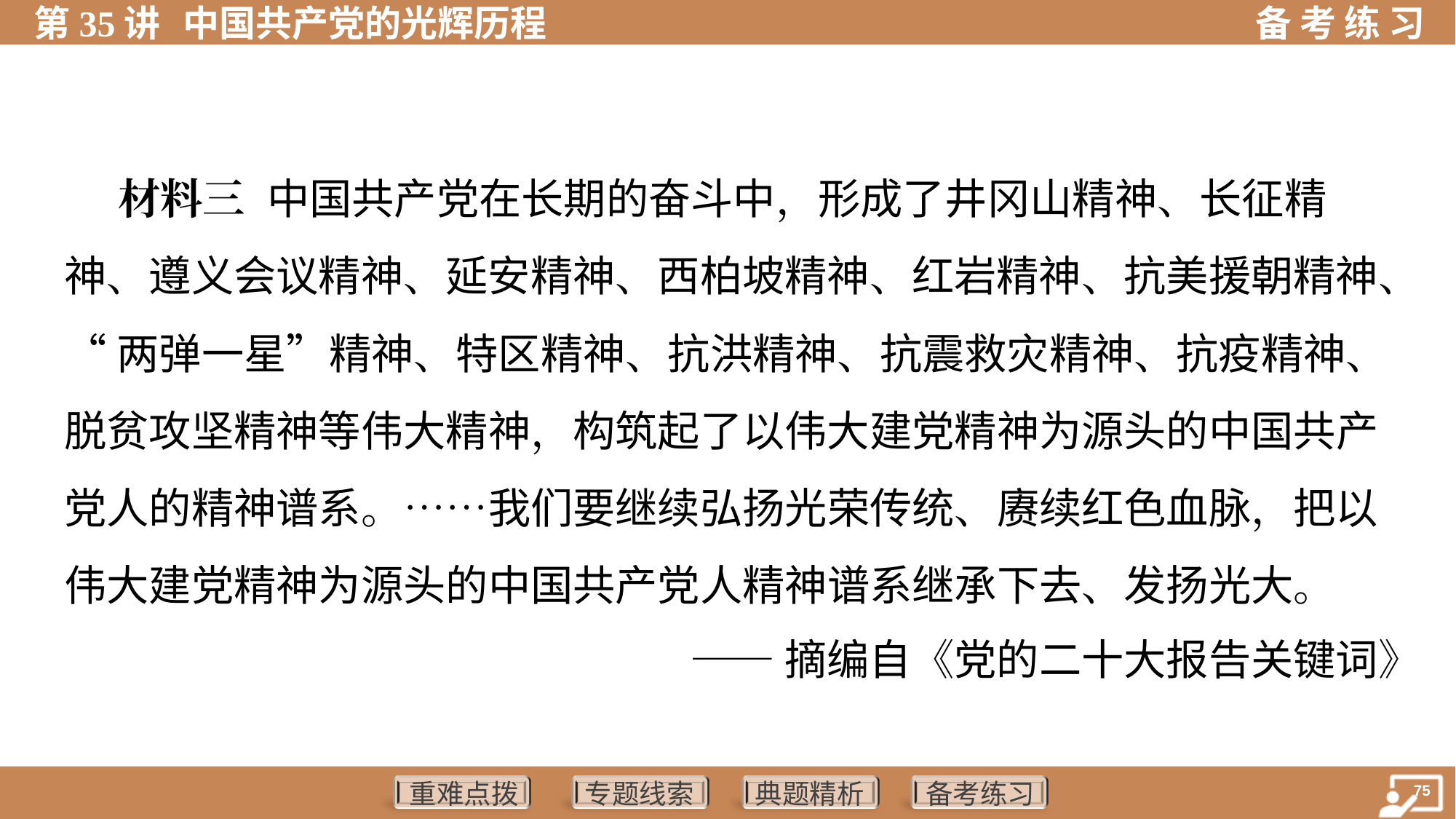

材料三  中国共产党在长期的奋斗中，形成了井冈山精神、长征精
神、遵义会议精神、延安精神、西柏坡精神、红岩精神、抗美援朝精神、
“两弹一星”精神、特区精神、抗洪精神、抗震救灾精神、抗疫精神、
脱贫攻坚精神等伟大精神，构筑起了以伟大建党精神为源头的中国共产
党人的精神谱系。……我们要继续弘扬光荣传统、赓续红色血脉，把以
伟大建党精神为源头的中国共产党人精神谱系继承下去、发扬光大。
——摘编自《党的二十大报告关键词》